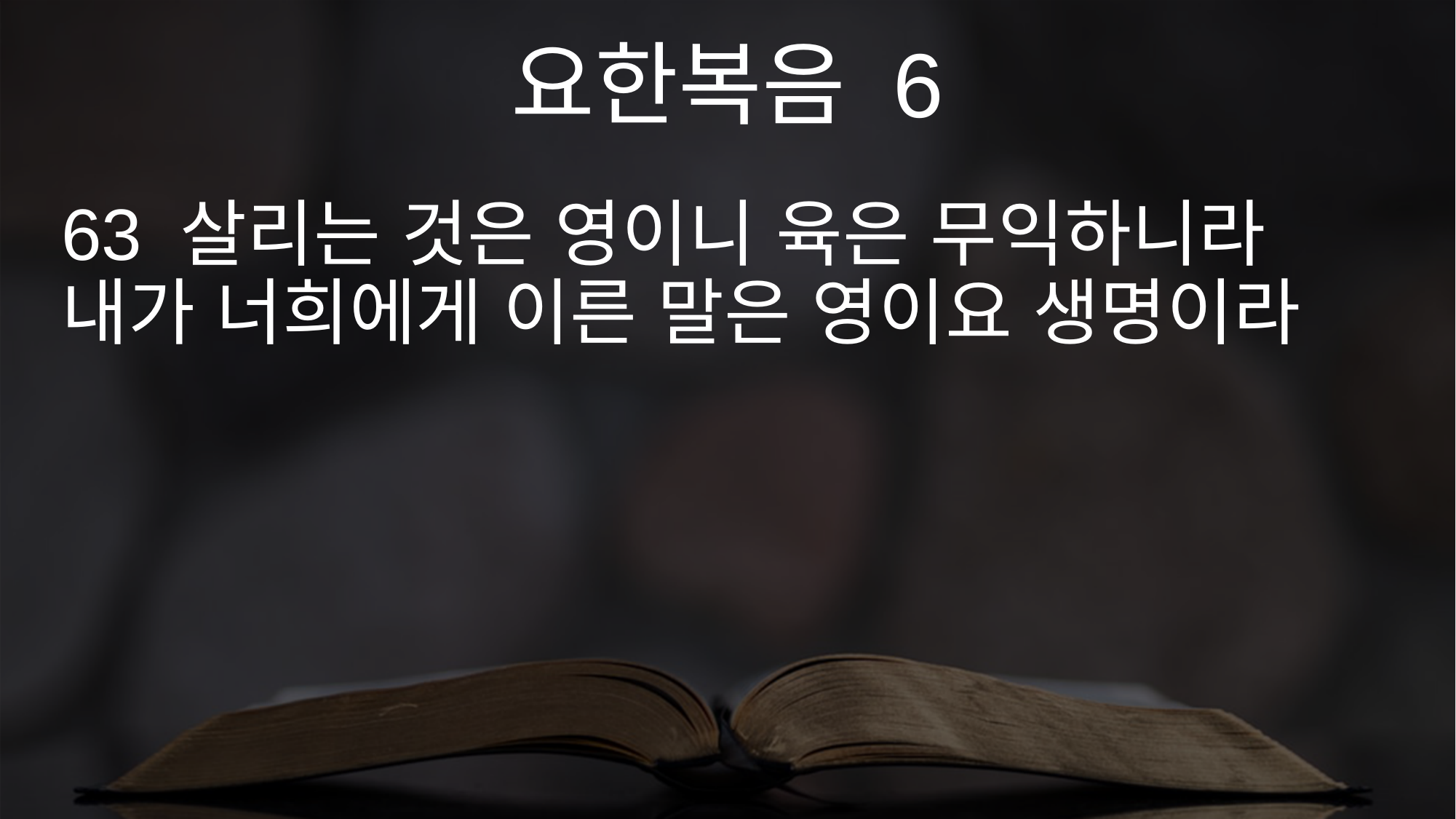

요한복음 6
63 살리는 것은 영이니 육은 무익하니라 내가 너희에게 이른 말은 영이요 생명이라